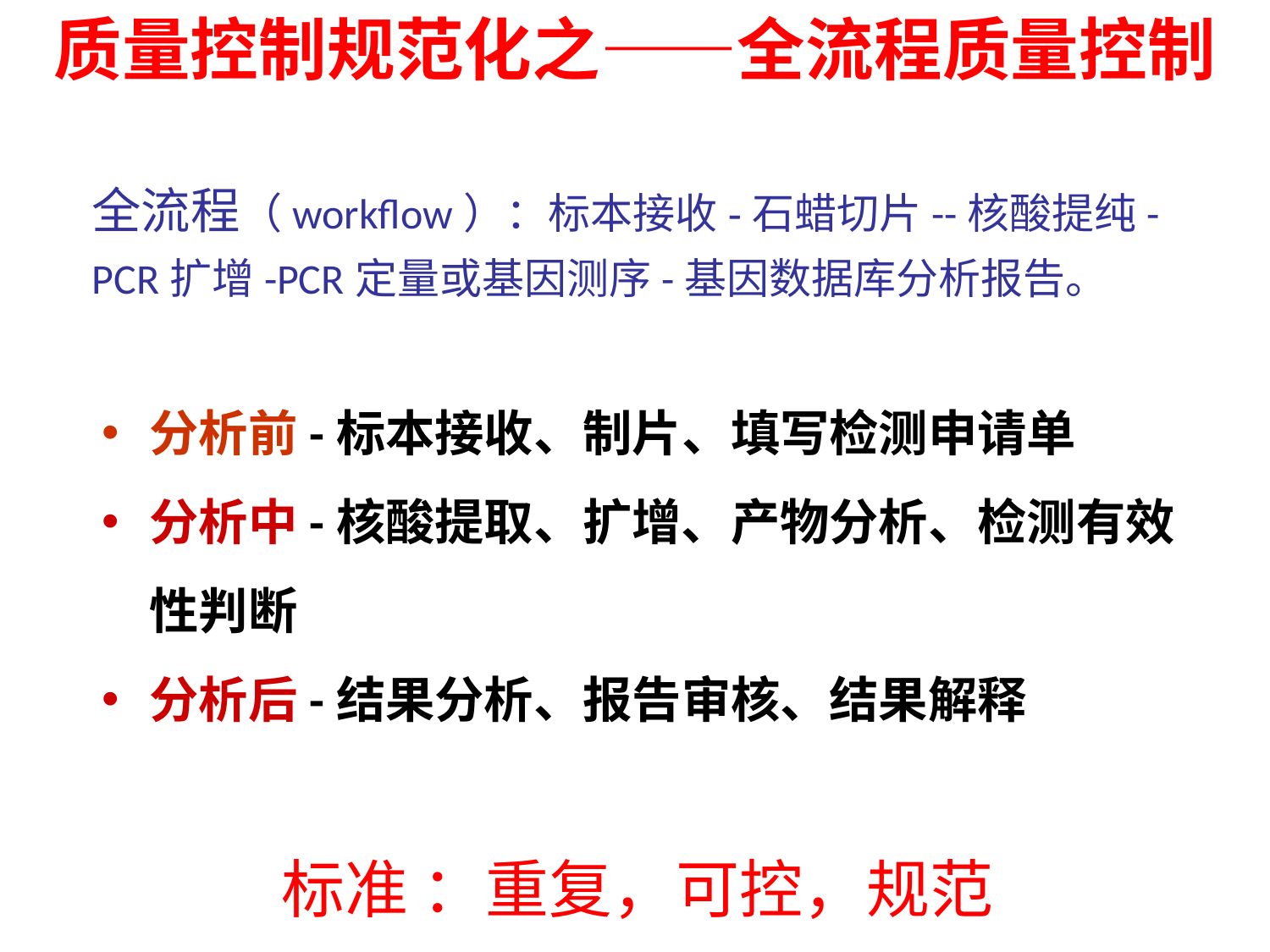

# 质量控制规范化之——全流程质量控制
全流程（workflow）：标本接收-石蜡切片--核酸提纯-PCR扩增-PCR定量或基因测序-基因数据库分析报告。
分析前-标本接收、制片、填写检测申请单
分析中-核酸提取、扩增、产物分析、检测有效性判断
分析后-结果分析、报告审核、结果解释
标准 ：重复，可控，规范